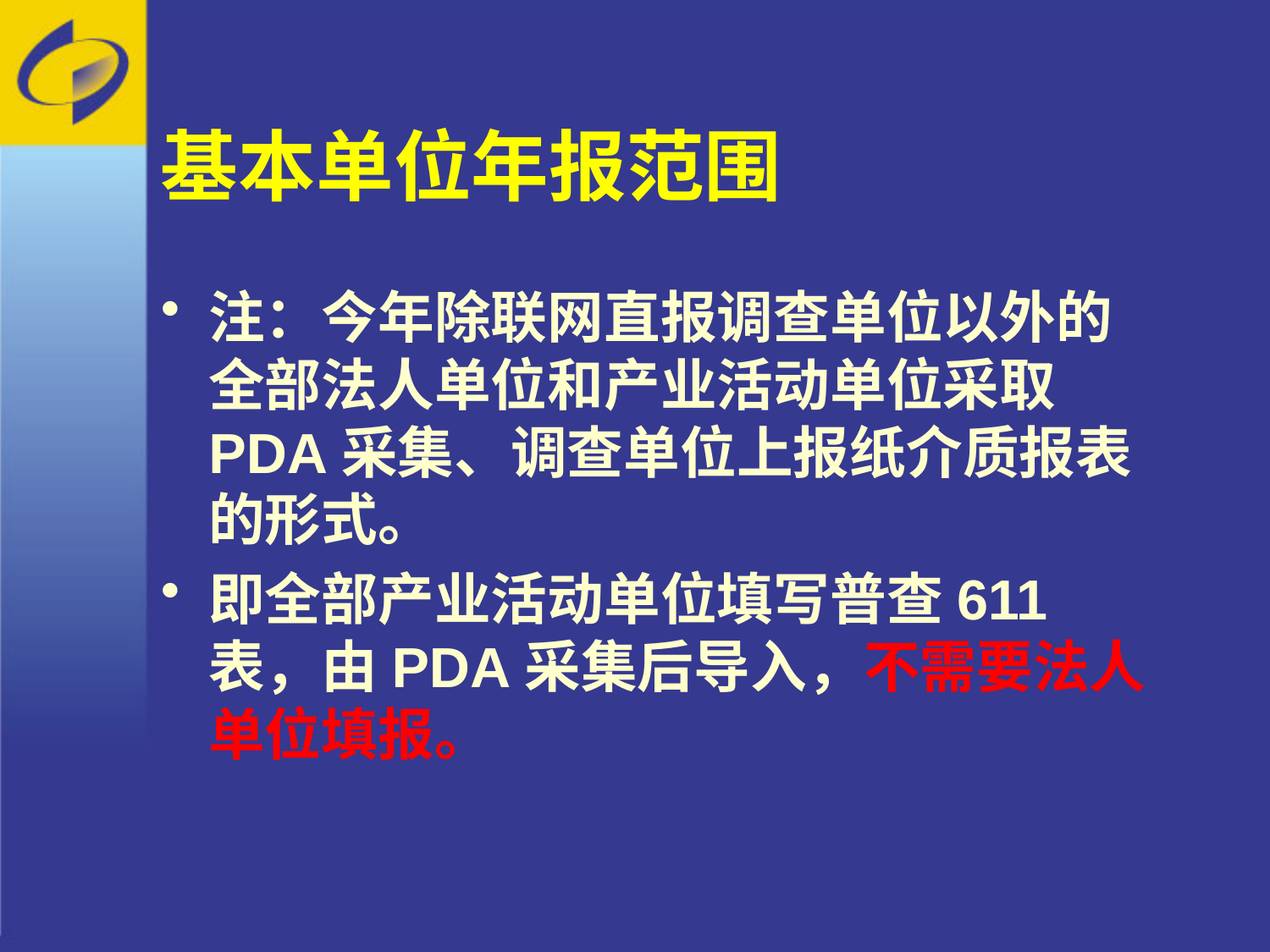

# 基本单位年报范围
注：今年除联网直报调查单位以外的全部法人单位和产业活动单位采取PDA采集、调查单位上报纸介质报表的形式。
即全部产业活动单位填写普查611表，由PDA采集后导入，不需要法人单位填报。